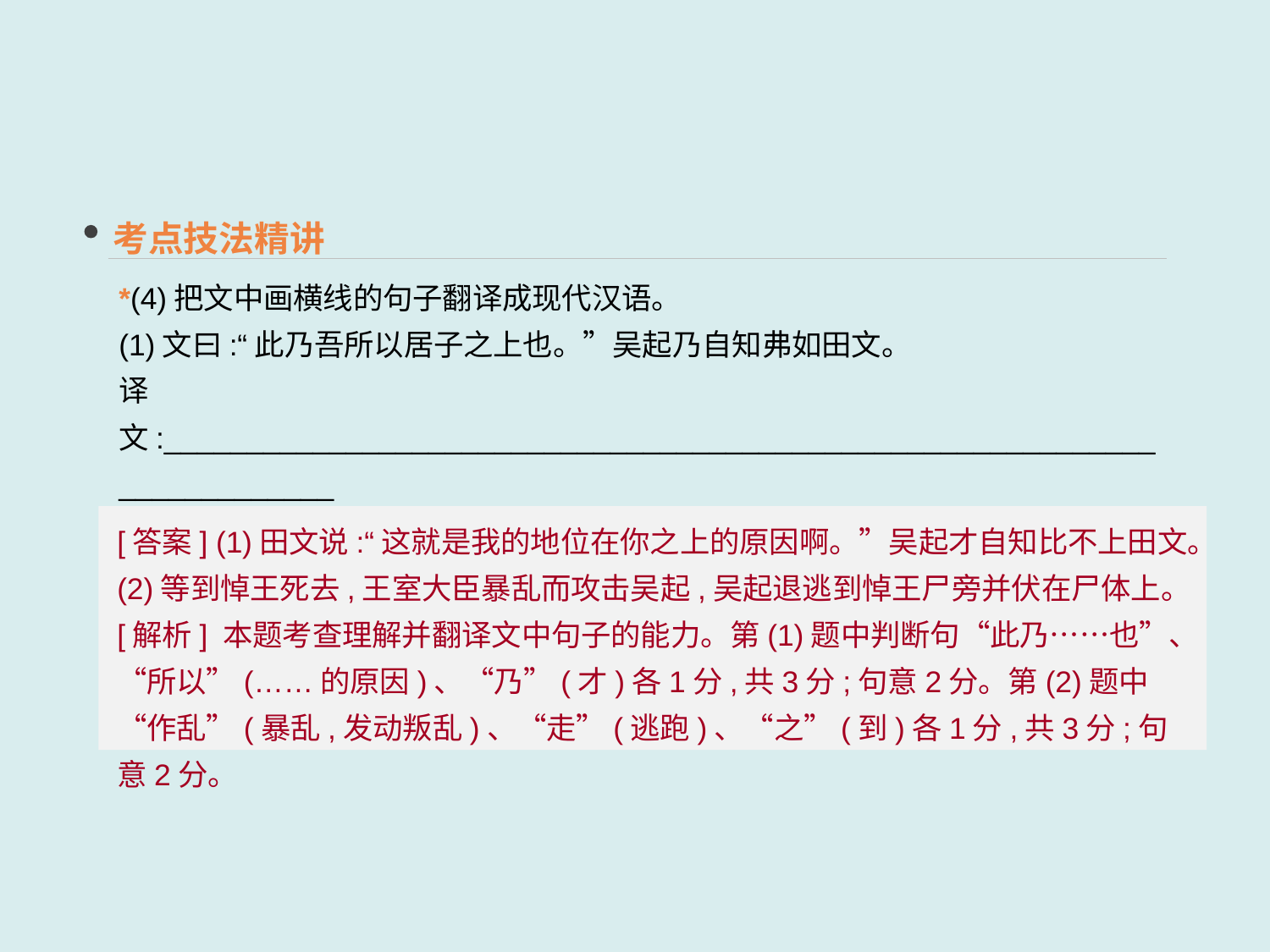

考点技法精讲

*(4)把文中画横线的句子翻译成现代汉语。
(1)文曰:“此乃吾所以居子之上也。”吴起乃自知弗如田文。
译文:_________________________________________________________________________
(2)及悼王死,宗室大臣作乱而攻吴起,吴起走之王尸而伏之。
译文:_________________________________________________________________________
[答案] (1)田文说:“这就是我的地位在你之上的原因啊。”吴起才自知比不上田文。
(2)等到悼王死去,王室大臣暴乱而攻击吴起,吴起退逃到悼王尸旁并伏在尸体上。
[解析] 本题考查理解并翻译文中句子的能力。第(1)题中判断句“此乃……也”、“所以”(……的原因)、“乃”(才)各1分,共3分;句意2分。第(2)题中“作乱”(暴乱,发动叛乱)、“走”(逃跑)、“之”(到)各1分,共3分;句意2分。